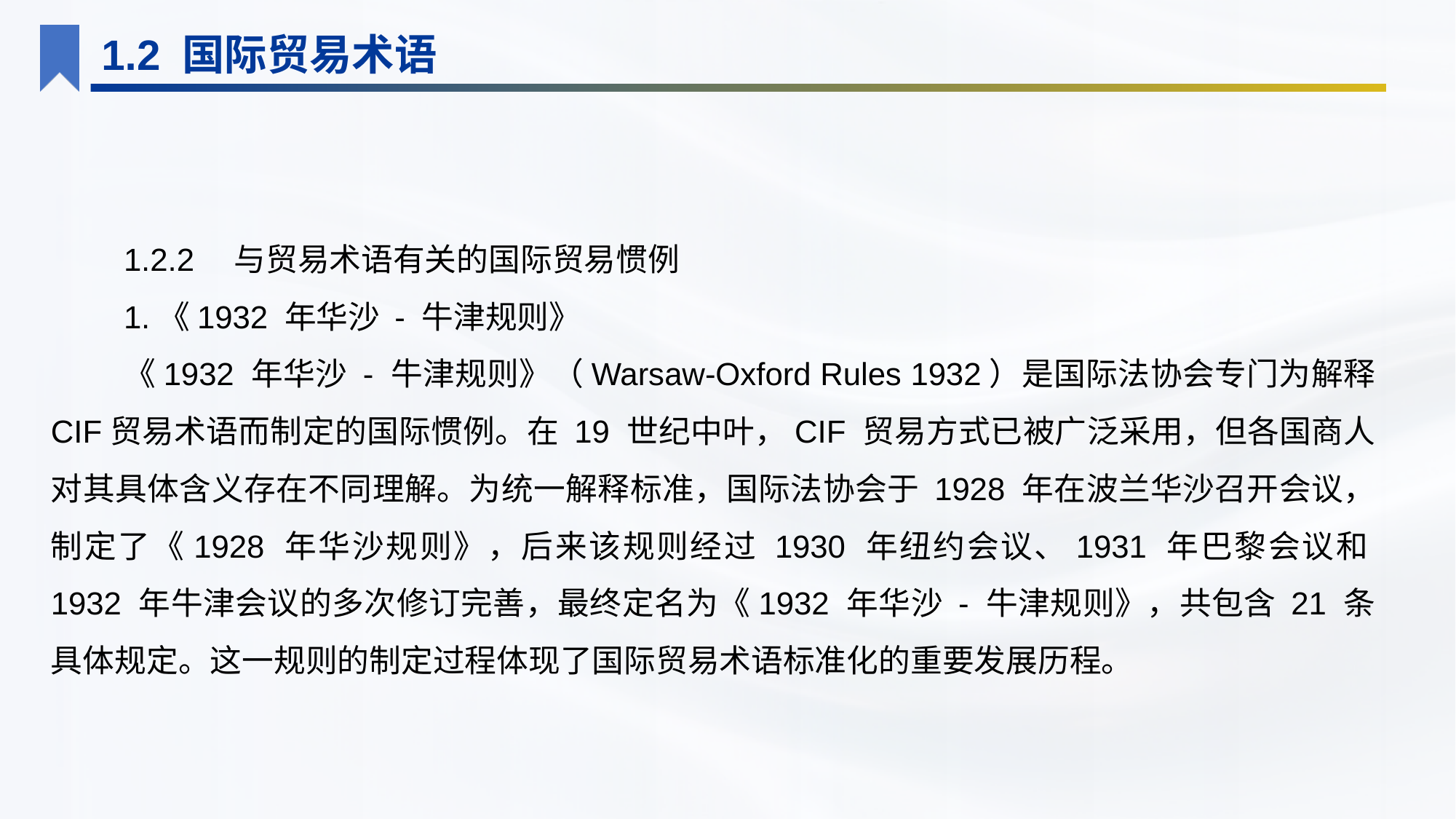

1.2 国际贸易术语
1.2.2　与贸易术语有关的国际贸易惯例
1.《1932 年华沙 - 牛津规则》
《1932 年华沙 - 牛津规则》（Warsaw-Oxford Rules 1932）是国际法协会专门为解释 CIF贸易术语而制定的国际惯例。在 19 世纪中叶，CIF 贸易方式已被广泛采用，但各国商人对其具体含义存在不同理解。为统一解释标准，国际法协会于 1928 年在波兰华沙召开会议，制定了《1928 年华沙规则》，后来该规则经过 1930 年纽约会议、1931 年巴黎会议和1932 年牛津会议的多次修订完善，最终定名为《1932 年华沙 - 牛津规则》，共包含 21 条具体规定。这一规则的制定过程体现了国际贸易术语标准化的重要发展历程。